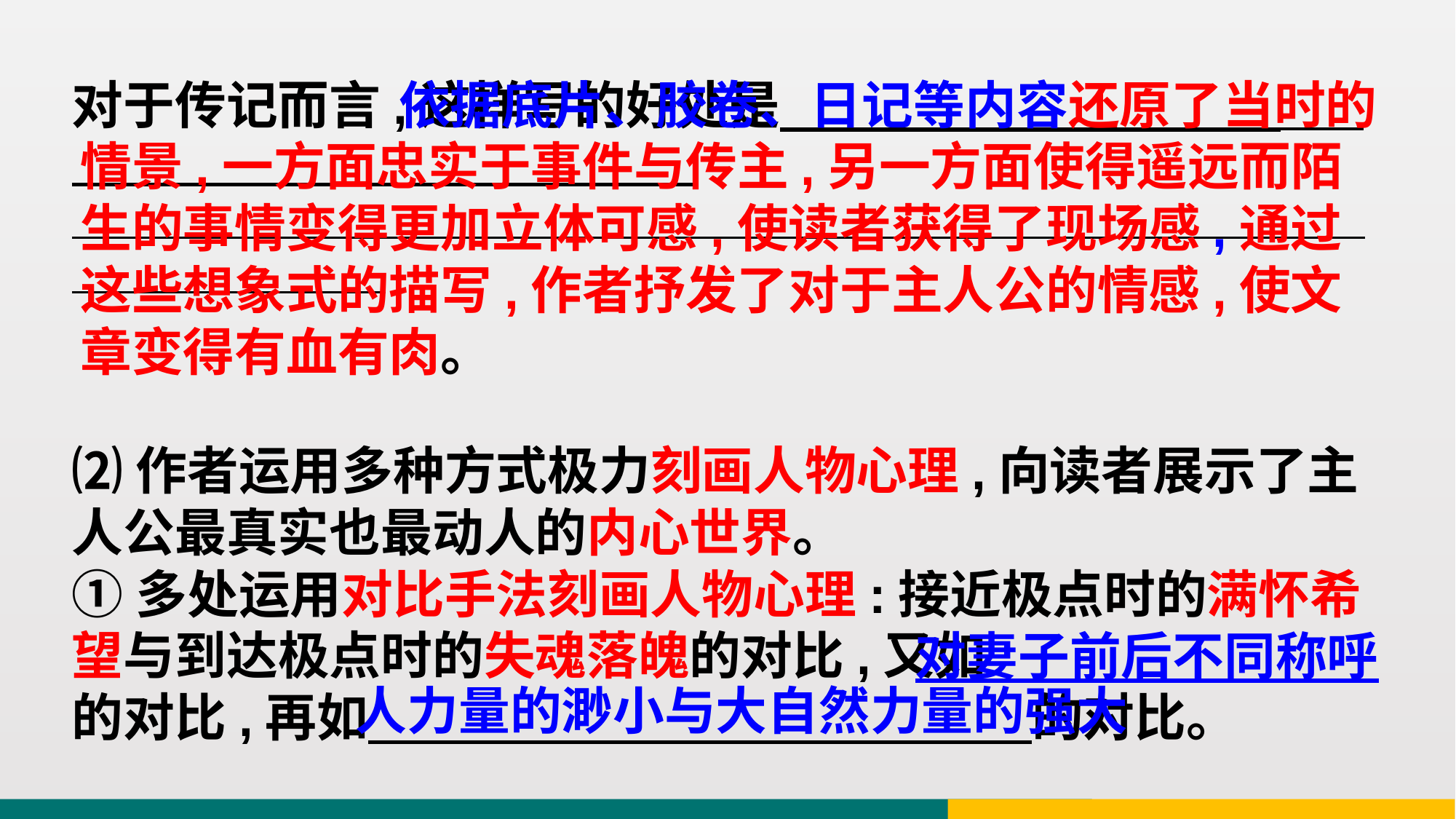

对于传记而言,这样写的好处是

                                依据底片、胶卷、日记等内容还原了当时的情景,一方面忠实于事件与传主,另一方面使得遥远而陌生的事情变得更加立体可感,使读者获得了现场感,通过这些想象式的描写,作者抒发了对于主人公的情感,使文章变得有血有肉。
⑵作者运用多种方式极力刻画人物心理,向读者展示了主人公最真实也最动人的内心世界。
①多处运用对比手法刻画人物心理:接近极点时的满怀希望与到达极点时的失魂落魄的对比,又如                                 的对比,再如                                                         的对比。
对妻子前后不同称呼
人力量的渺小与大自然力量的强大